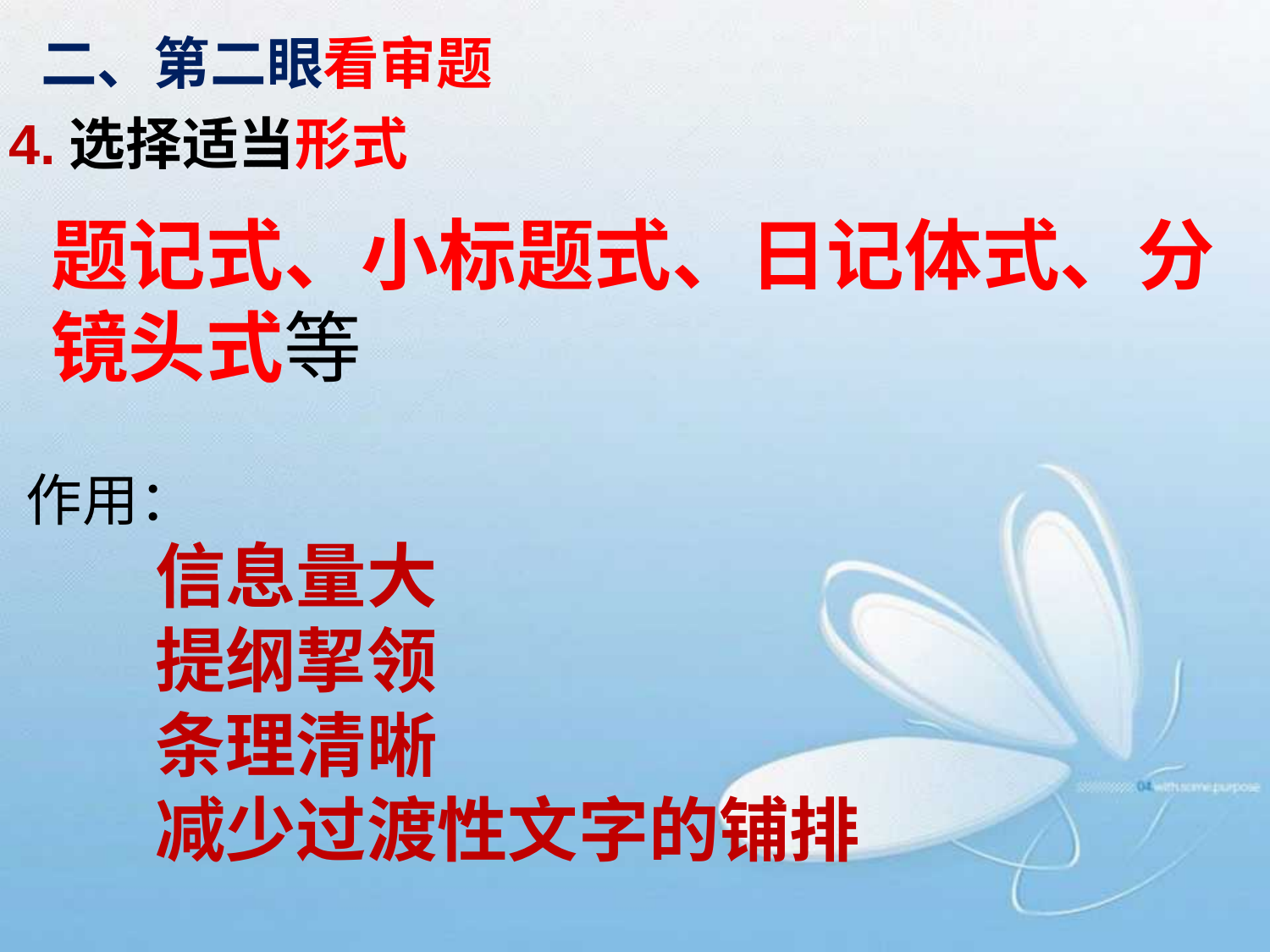

二、第二眼看审题
4.选择适当形式
题记式、小标题式、日记体式、分镜头式等
作用：
       信息量大
       提纲挈领
       条理清晰
       减少过渡性文字的铺排